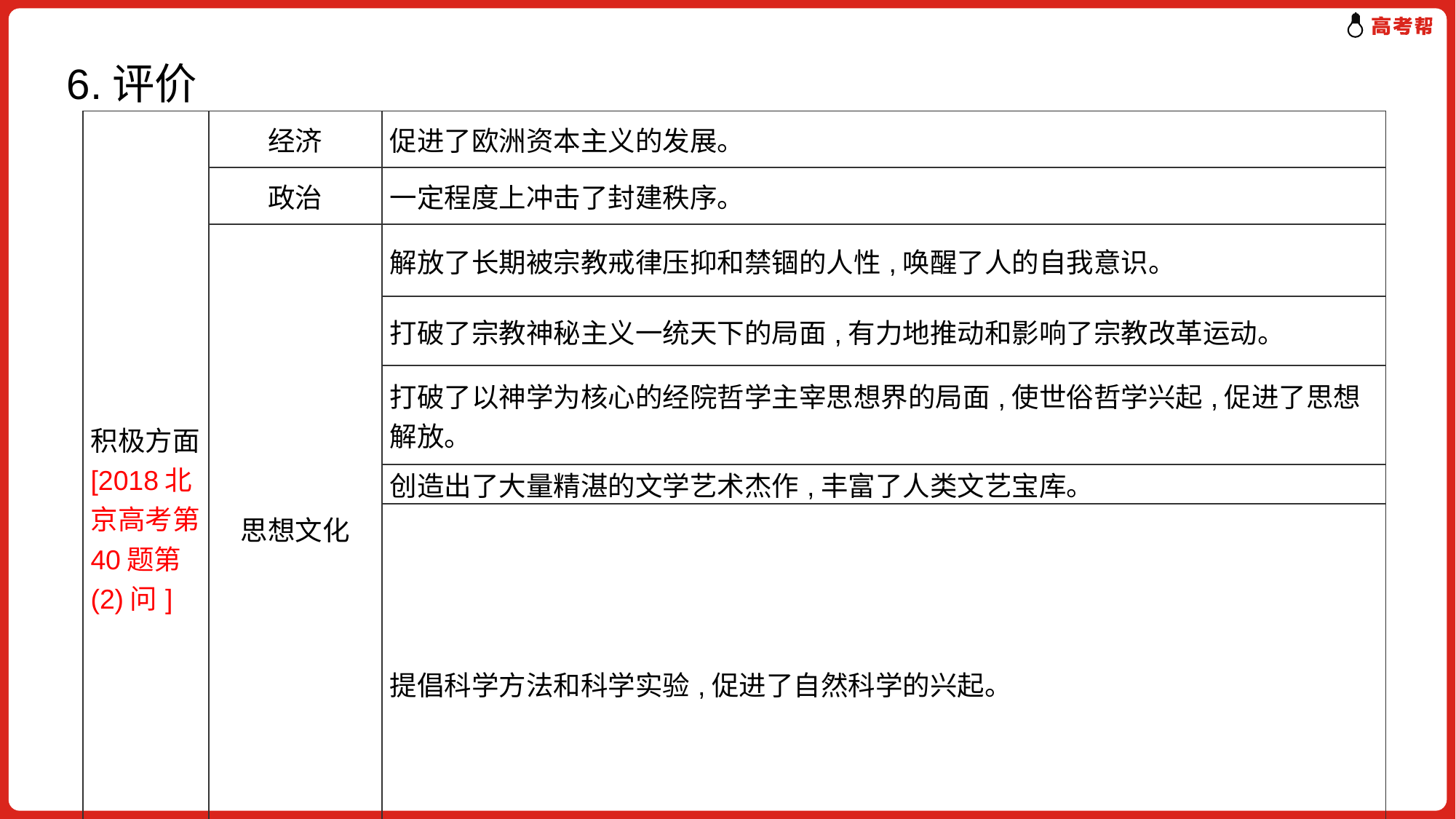

6.评价
| 积极方面[2018北京高考第40题第(2)问] | 经济 | 促进了欧洲资本主义的发展。 |
| --- | --- | --- |
|  | 政治 | 一定程度上冲击了封建秩序。 |
|  | 思想文化 | 解放了长期被宗教戒律压抑和禁锢的人性,唤醒了人的自我意识。 |
|  |  | 打破了宗教神秘主义一统天下的局面,有力地推动和影响了宗教改革运动。 |
|  |  | 打破了以神学为核心的经院哲学主宰思想界的局面,使世俗哲学兴起,促进了思想解放。 |
|  |  | 创造出了大量精湛的文学艺术杰作,丰富了人类文艺宝库。 |
|  |  | 提倡科学方法和科学实验,促进了自然科学的兴起。 |
| 消极 方面 | 文艺复兴过分强调人的价值,在后期造成私欲膨胀、追求物质享受和奢靡思想泛滥,产生了一系列负面影响。 |  |
| 局限性 | 文艺复兴在当时仅局限于社会上层,并没有发展成为大规模的社会文化运动,其根源在于当时资本主义尚处于萌芽阶段,资产阶级力量弱小。 |  |